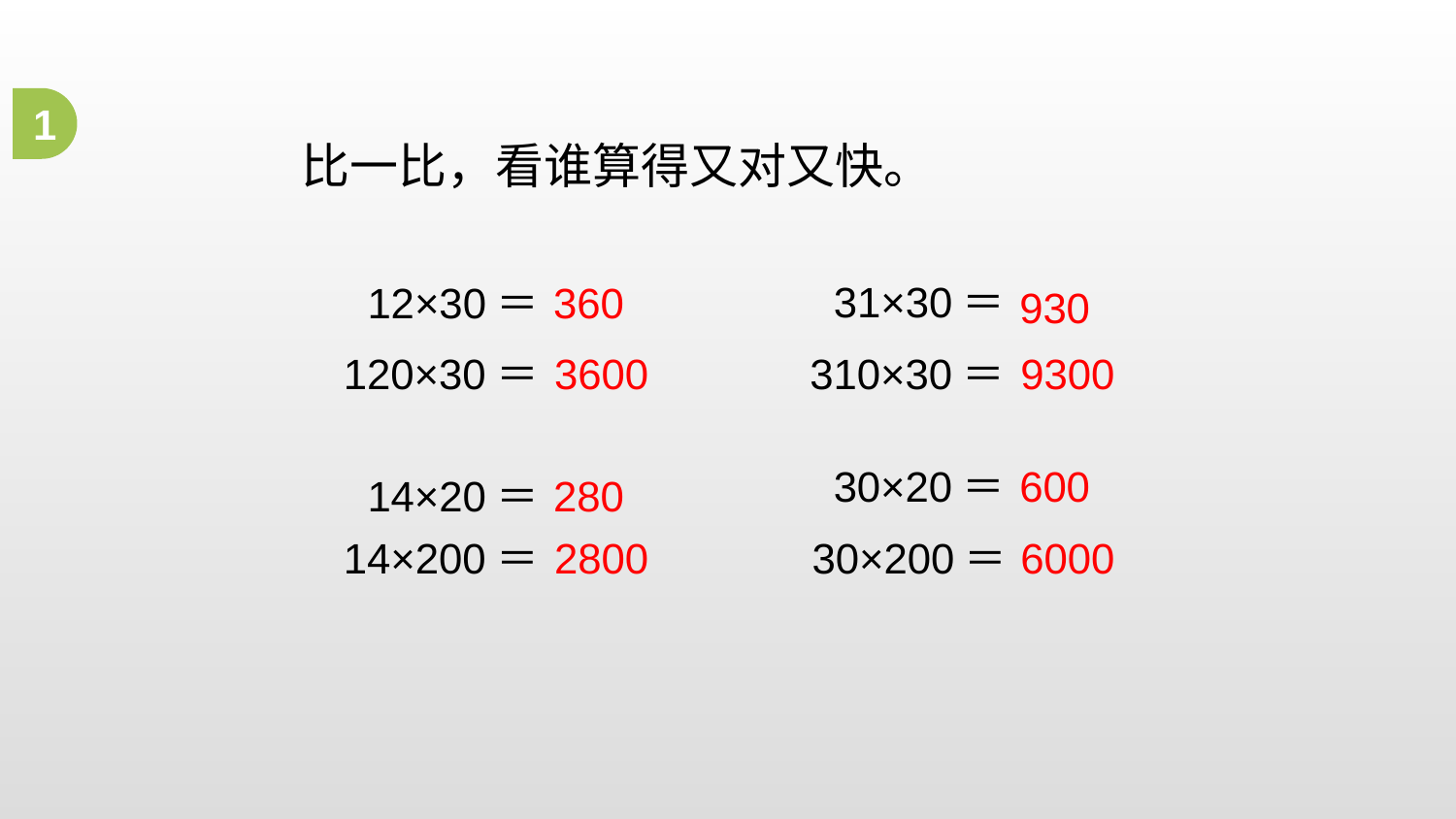

1
比一比，看谁算得又对又快。
  31×30＝
  12×30＝
360
930
120×30＝
3600
310×30＝
9300
600
  30×20＝
  14×20＝
280
14×200＝
30×200＝
2800
6000